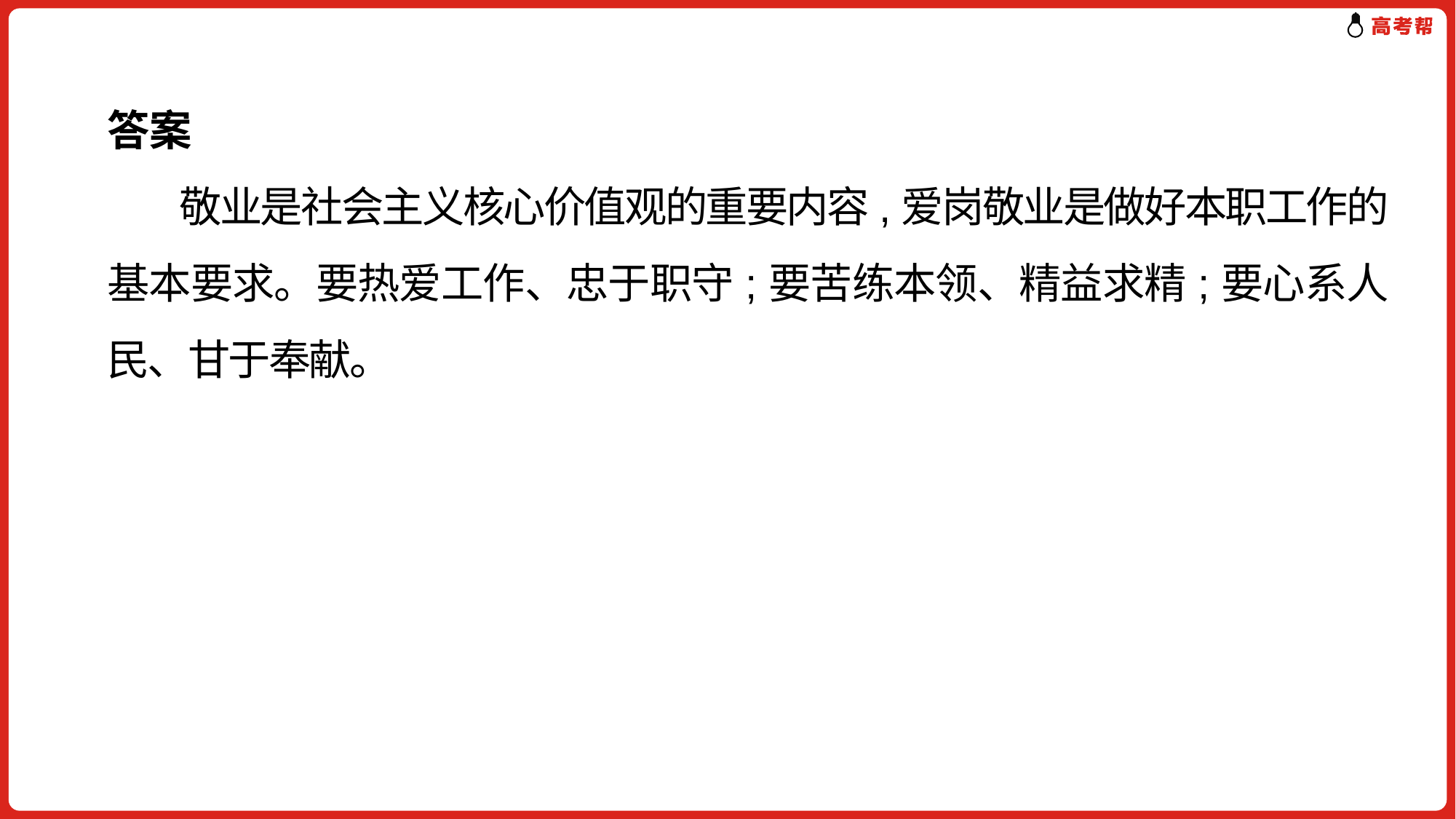

答案
        敬业是社会主义核心价值观的重要内容,爱岗敬业是做好本职工作的基本要求。要热爱工作、忠于职守;要苦练本领、精益求精;要心系人民、甘于奉献。